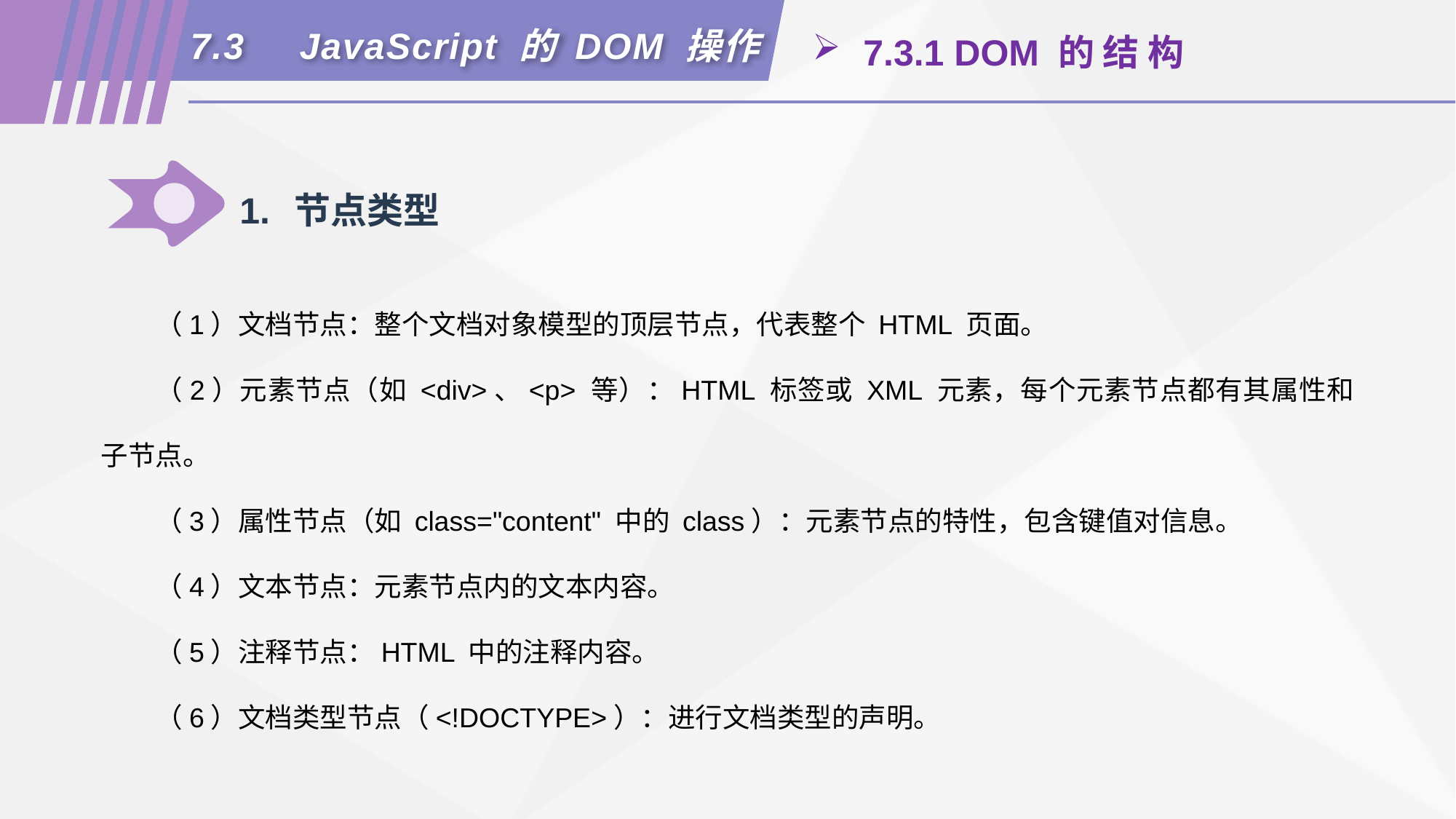

7.3	JavaScript 的 DOM 操作
 7.3.1 DOM 的 结 构

1.	节点类型
（1）文档节点：整个文档对象模型的顶层节点，代表整个 HTML 页面。
（2）元素节点（如 <div>、<p> 等）：HTML 标签或 XML 元素，每个元素节点都有其属性和子节点。
（3）属性节点（如 class="content" 中的 class）：元素节点的特性，包含键值对信息。
（4）文本节点：元素节点内的文本内容。
（5）注释节点：HTML 中的注释内容。
（6）文档类型节点（<!DOCTYPE>）：进行文档类型的声明。